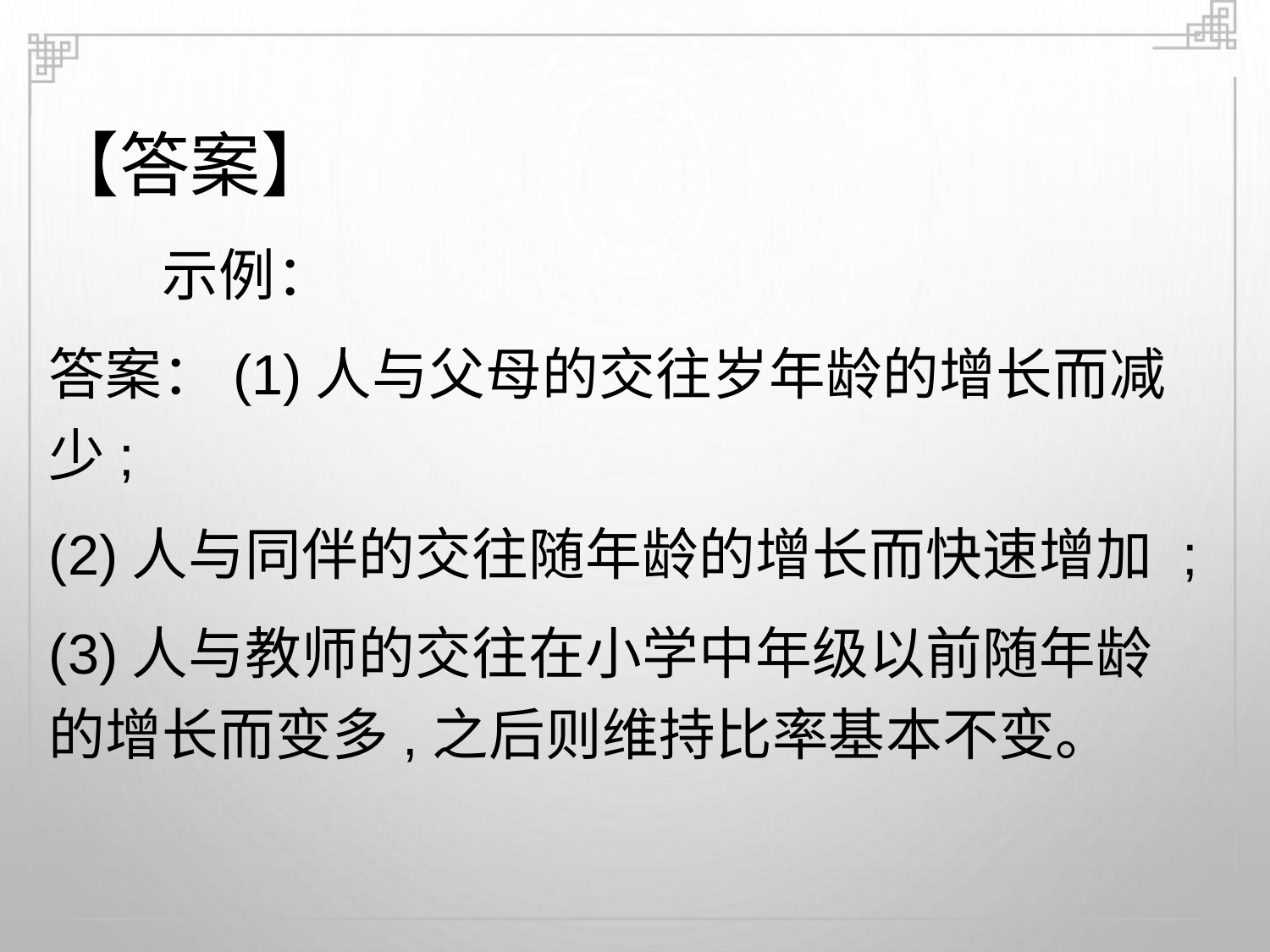

【答案】
示例：
答案：(1)人与父母的交往岁年龄的增长而减
少;
(2)人与同伴的交往随年龄的增长而快速增加 ;
(3)人与教师的交往在小学中年级以前随年龄
的增长而变多,之后则维持比率基本不变。